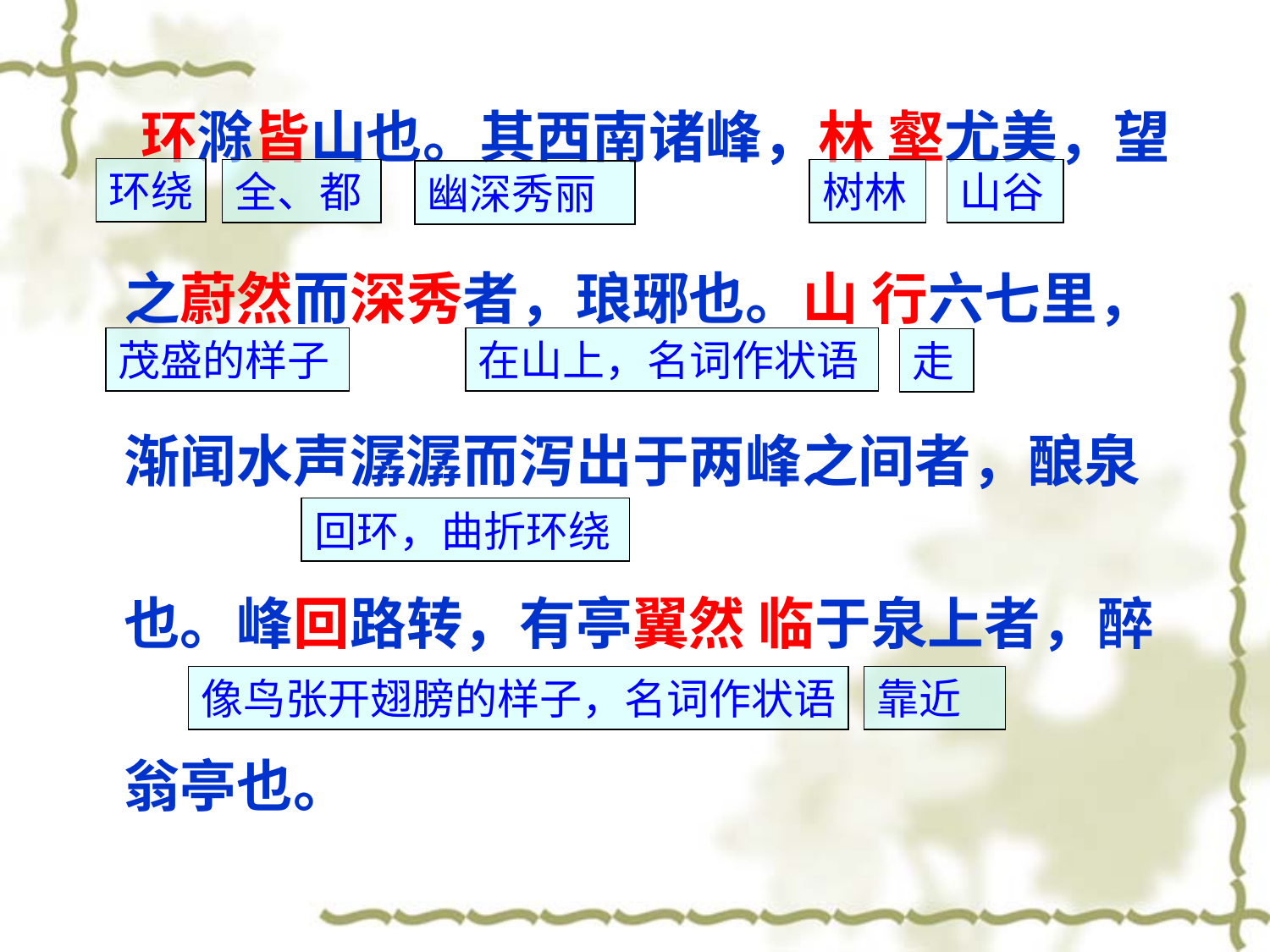

环滁皆山也。其西南诸峰，林 壑尤美，望之蔚然而深秀者，琅琊也。山 行六七里，渐闻水声潺潺而泻出于两峰之间者，酿泉也。峰回路转，有亭翼然 临于泉上者，醉翁亭也。
环绕
树林
全、都
山谷
幽深秀丽
茂盛的样子
在山上，名词作状语
走
回环，曲折环绕
像鸟张开翅膀的样子，名词作状语
靠近